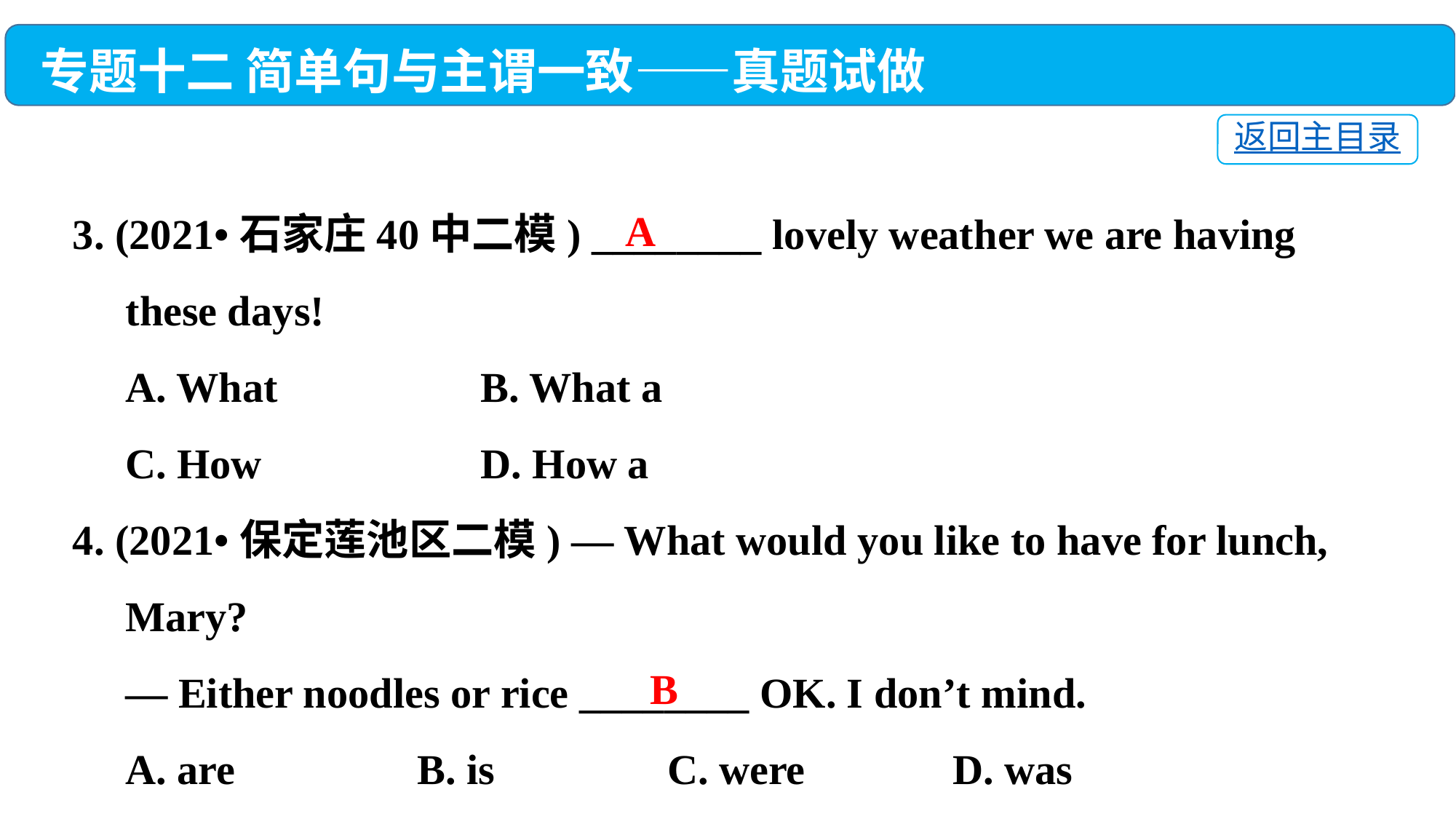

专题十二 简单句与主谓一致——真题试做
返回主目录
3. (2021•石家庄40中二模) ________ lovely weather we are having
     these days!
     A. What	                  B. What a
     C. How	                  D. How a
4. (2021•保定莲池区二模) — What would you like to have for lunch,
     Mary?
     — Either noodles or rice ________ OK. I don’t mind.
     A. are	            B. is	               C. were	           D. was
A
B